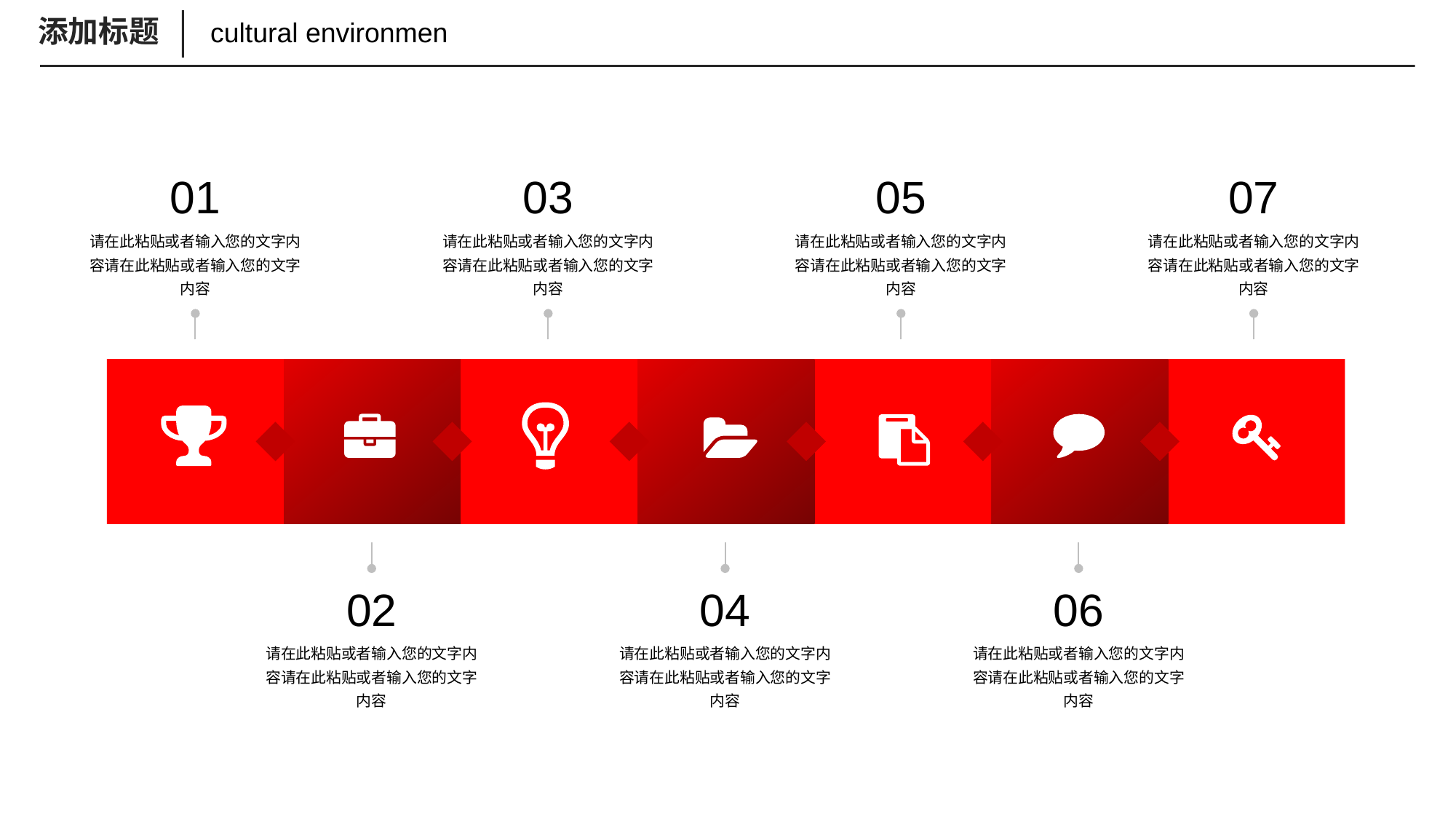

添加标题
cultural environmen

01
03
05
07
请在此粘贴或者输入您的文字内容请在此粘贴或者输入您的文字内容
请在此粘贴或者输入您的文字内容请在此粘贴或者输入您的文字内容
请在此粘贴或者输入您的文字内容请在此粘贴或者输入您的文字内容
请在此粘贴或者输入您的文字内容请在此粘贴或者输入您的文字内容

02
04
06
请在此粘贴或者输入您的文字内容请在此粘贴或者输入您的文字内容
请在此粘贴或者输入您的文字内容请在此粘贴或者输入您的文字内容
请在此粘贴或者输入您的文字内容请在此粘贴或者输入您的文字内容